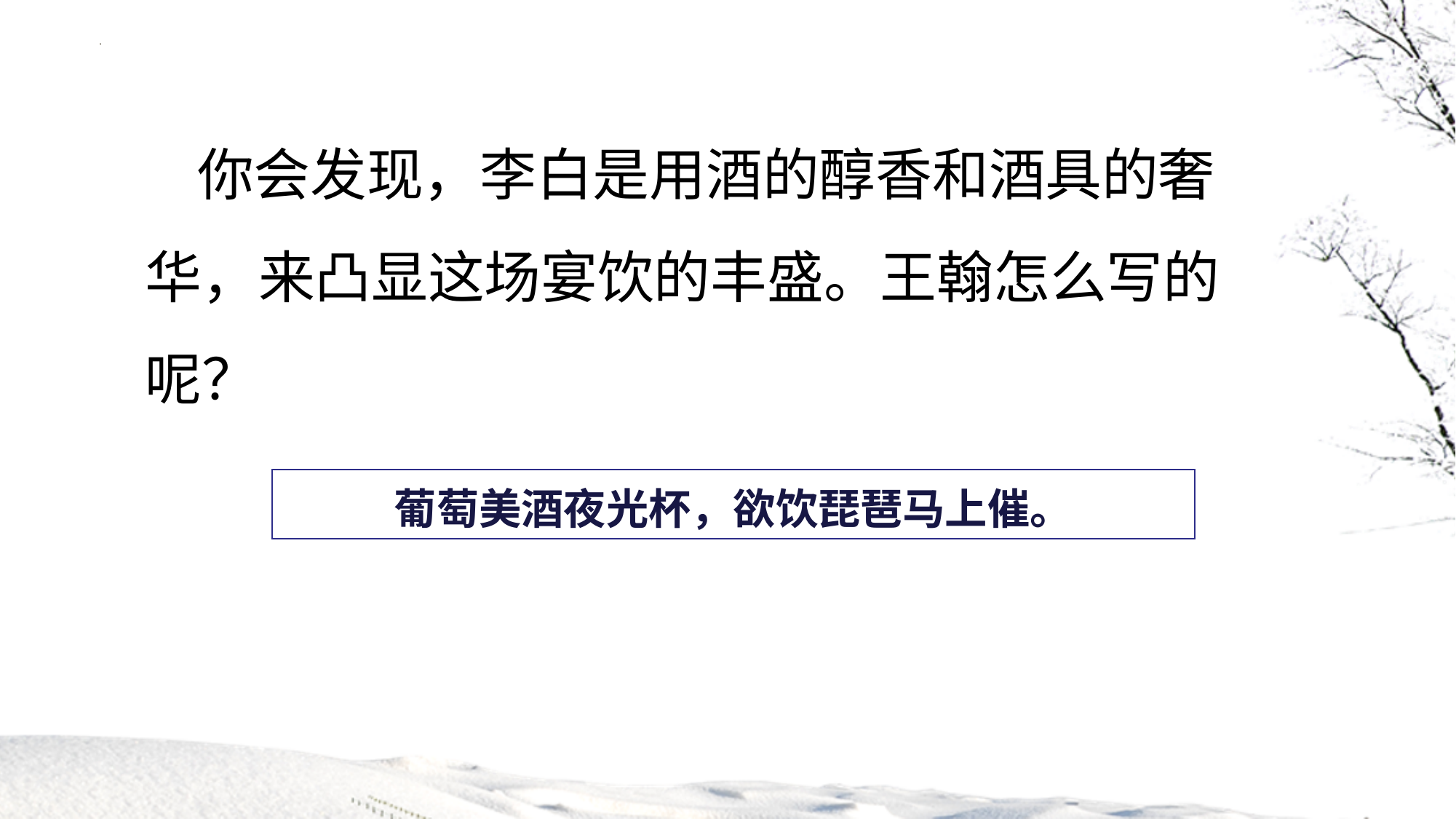

你会发现，李白是用酒的醇香和酒具的奢华，来凸显这场宴饮的丰盛。王翰怎么写的呢？
葡萄美酒夜光杯，欲饮琵琶马上催。